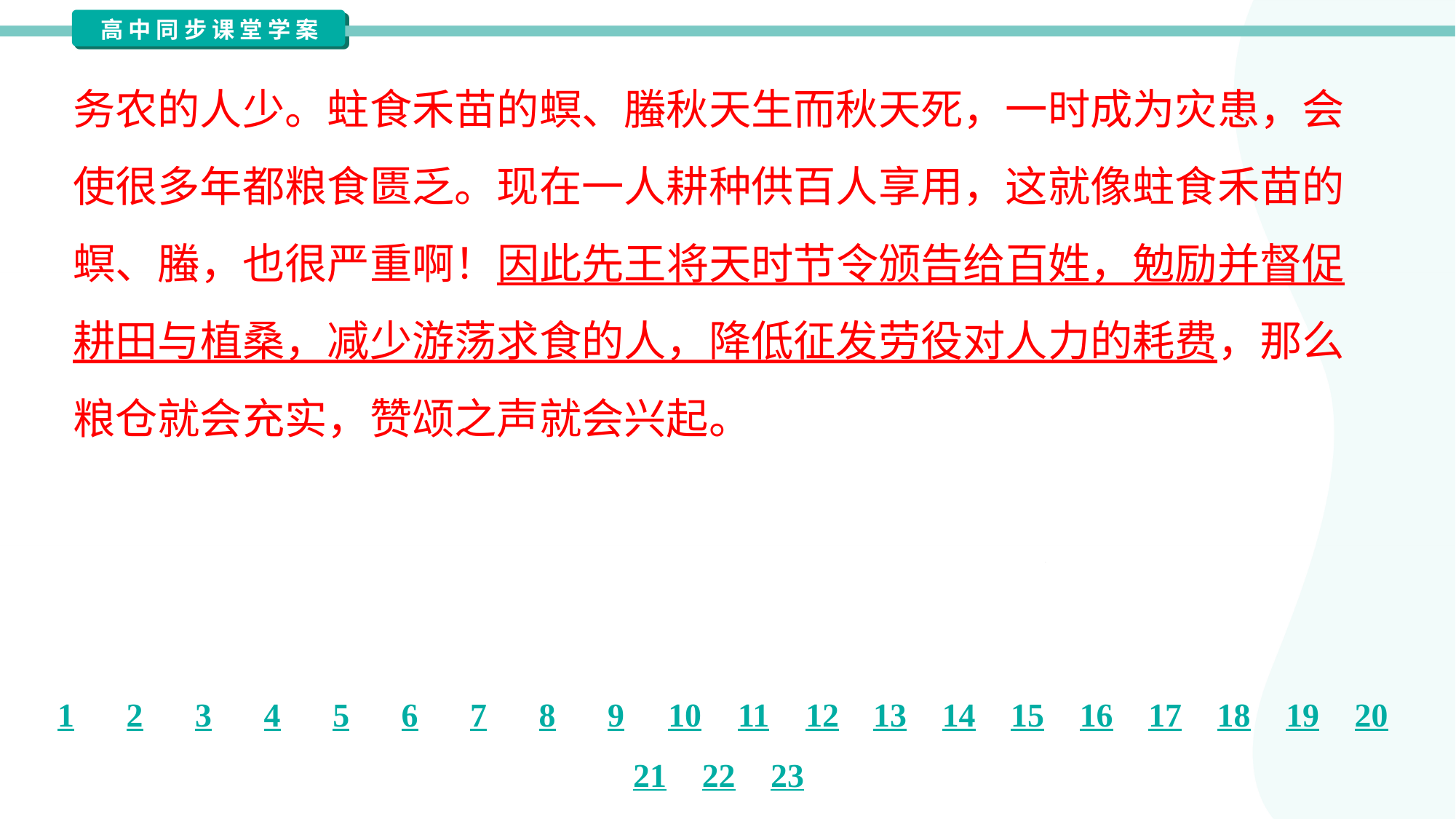

务农的人少。蛀食禾苗的螟、螣秋天生而秋天死，一时成为灾患，会
使很多年都粮食匮乏。现在一人耕种供百人享用，这就像蛀食禾苗的
螟、螣，也很严重啊！因此先王将天时节令颁告给百姓，勉励并督促
耕田与植桑，减少游荡求食的人，降低征发劳役对人力的耗费，那么
粮仓就会充实，赞颂之声就会兴起。